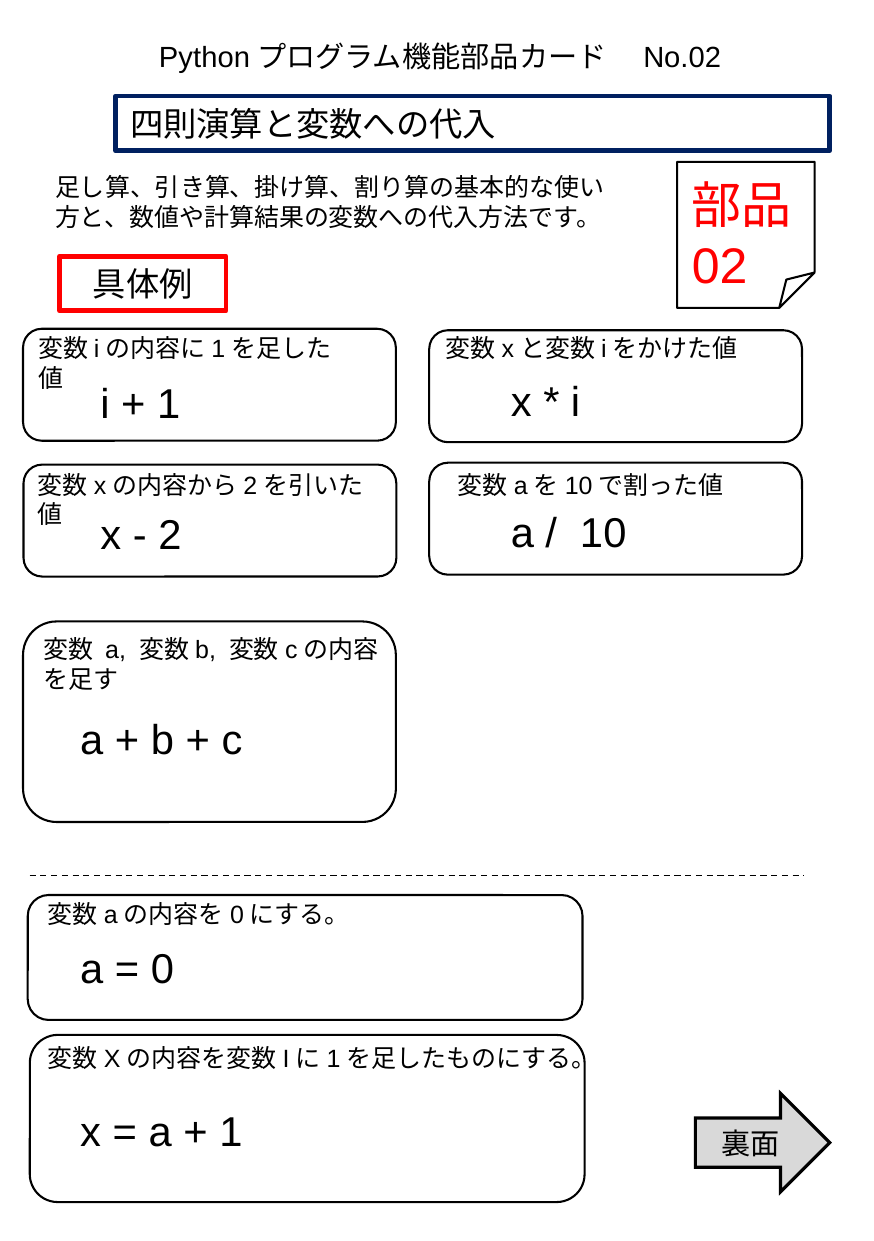

Pythonプログラム機能部品カード　No.02
四則演算と変数への代入

部品
02
足し算、引き算、掛け算、割り算の基本的な使い方と、数値や計算結果の変数への代入方法です。
具体例
変数iの内容に1を足した値

変数xと変数iをかけた値

x * i
i + 1
変数xの内容から2を引いた値

変数aを10で割った値

a /  10
x - 2

変数 a, 変数b, 変数cの内容を足す
a + b + c
変数aの内容を0にする。

a = 0

変数Xの内容を変数Iに1を足したものにする。
裏面
x = a + 1